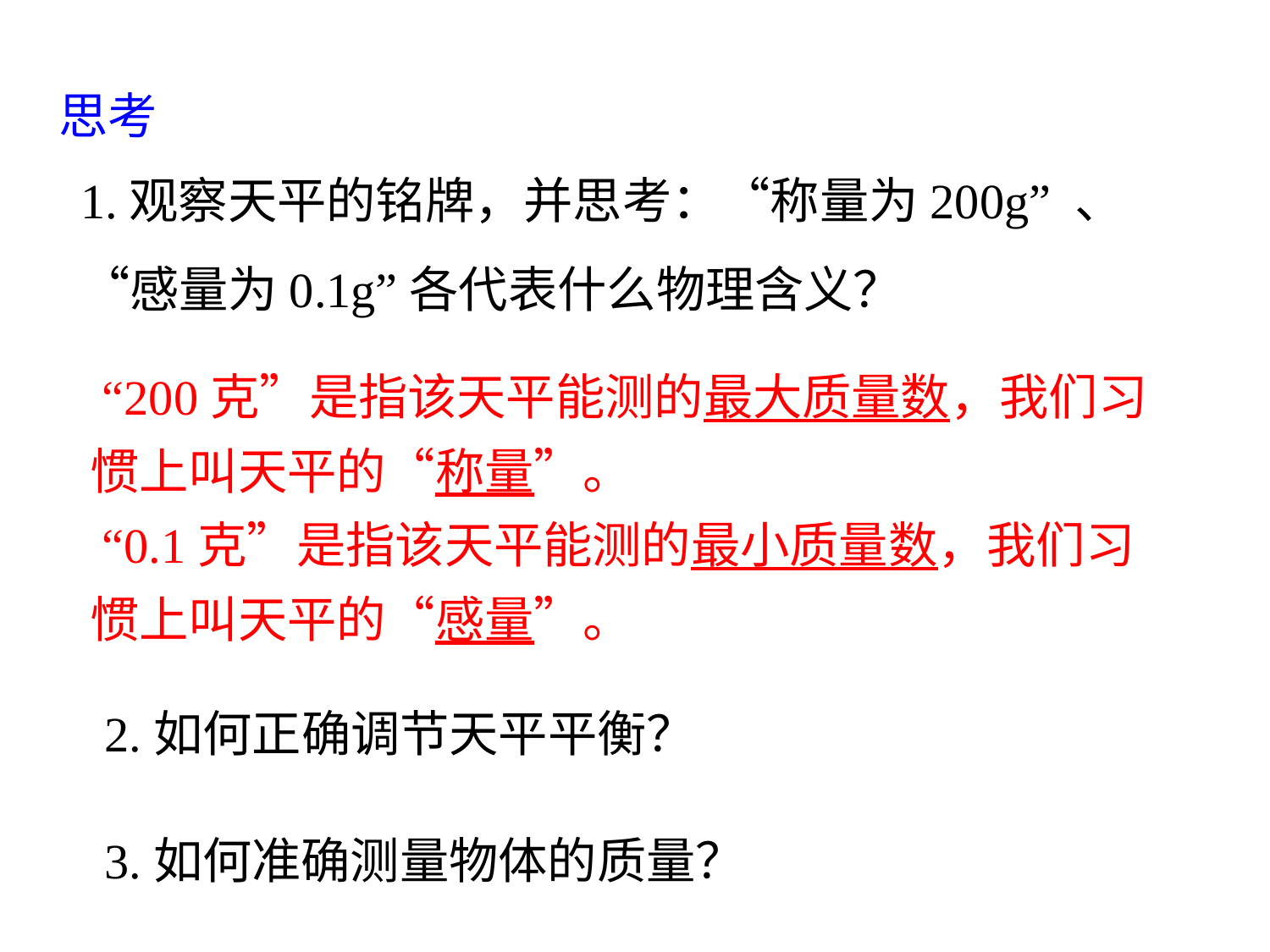

思考
1.观察天平的铭牌，并思考：“称量为200g” 、“感量为0.1g”各代表什么物理含义？
 “200克”是指该天平能测的最大质量数，我们习惯上叫天平的“称量”。
 “0.1克”是指该天平能测的最小质量数，我们习惯上叫天平的“感量”。
2.如何正确调节天平平衡？
3.如何准确测量物体的质量？